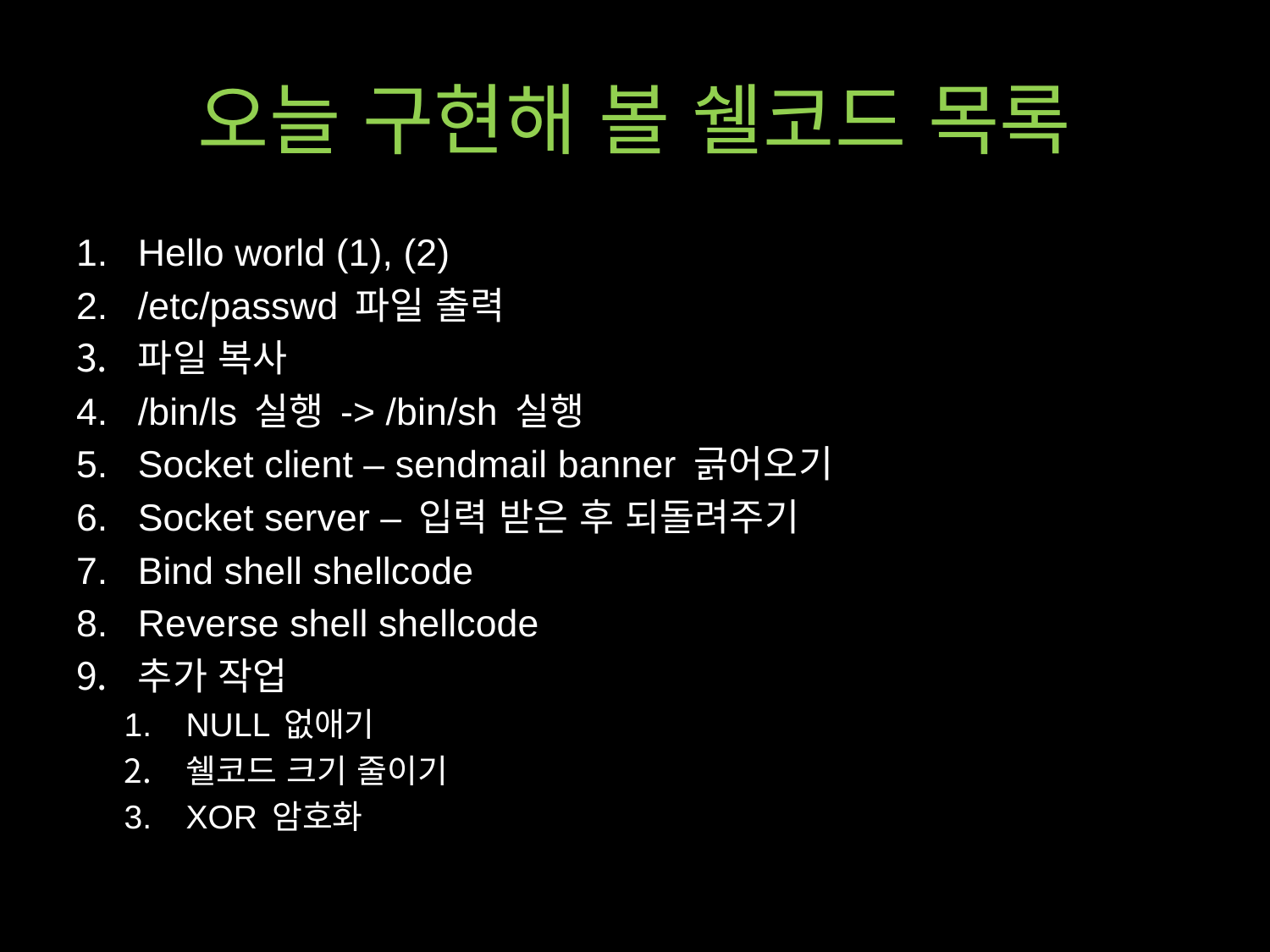

# 오늘 구현해 볼 쉘코드 목록
Hello world (1), (2)
/etc/passwd 파일 출력
파일 복사
/bin/ls 실행 -> /bin/sh 실행
Socket client – sendmail banner 긁어오기
Socket server – 입력 받은 후 되돌려주기
Bind shell shellcode
Reverse shell shellcode
추가 작업
NULL 없애기
쉘코드 크기 줄이기
XOR 암호화